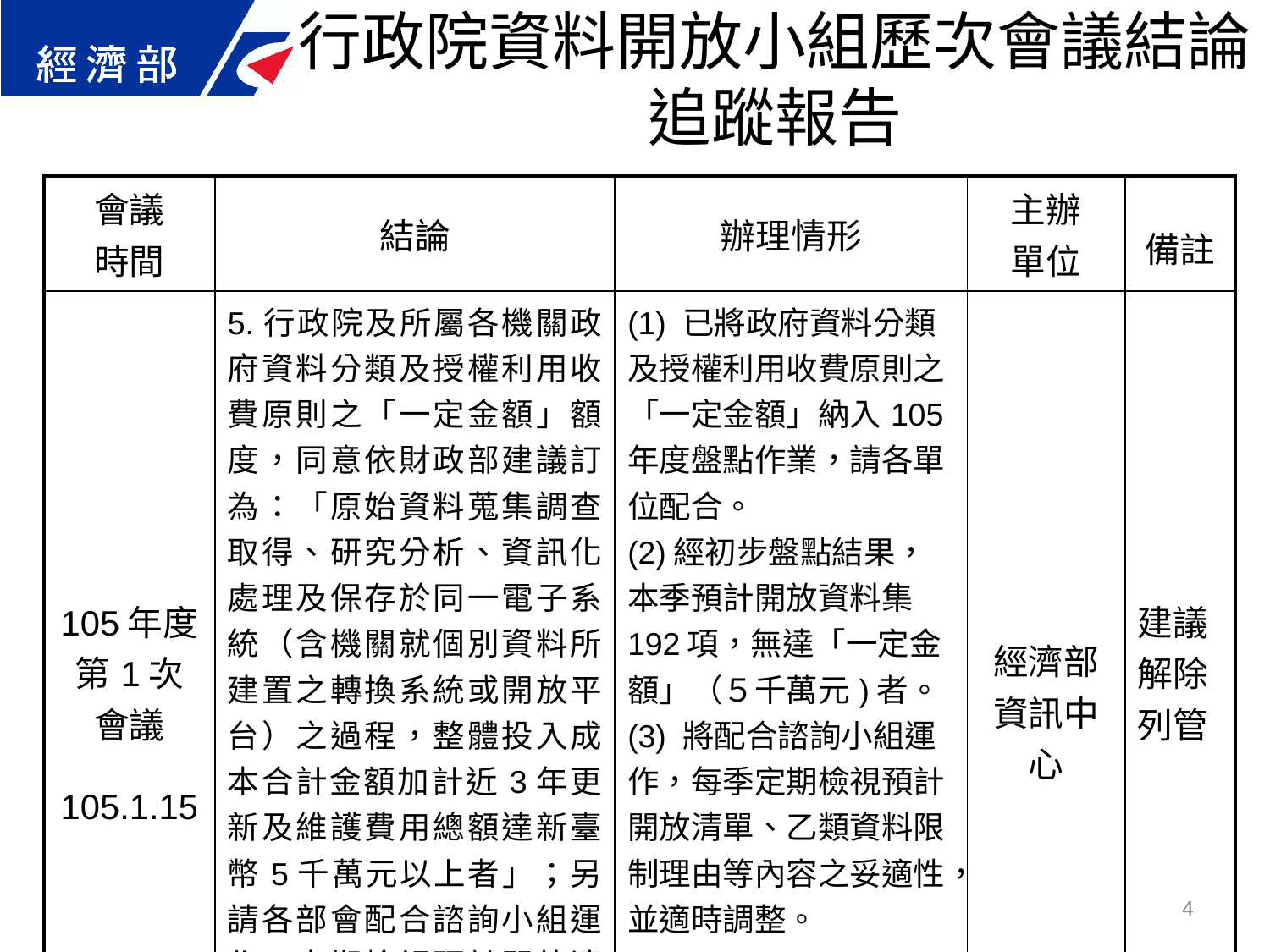

行政院資料開放小組歷次會議結論追蹤報告
| 會議 時間 | 結論 | 辦理情形 | 主辦 單位 | 備註 |
| --- | --- | --- | --- | --- |
| 105年度第1次 會議 105.1.15 | 5.行政院及所屬各機關政府資料分類及授權利用收費原則之「一定金額」額度，同意依財政部建議訂為：「原始資料蒐集調查取得、研究分析、資訊化處理及保存於同一電子系統（含機關就個別資料所建置之轉換系統或開放平台）之過程，整體投入成本合計金額加計近3年更新及維護費用總額達新臺幣5千萬元以上者」；另請各部會配合諮詢小組運作，定期檢視預計開放清單、乙類資料限制理由等內容之妥適性，並適時調整。 | (1) 已將政府資料分類及授權利用收費原則之「一定金額」納入105年度盤點作業，請各單位配合。 (2)經初步盤點結果，本季預計開放資料集192項，無達「一定金額」（５千萬元)者。 (3) 將配合諮詢小組運作，每季定期檢視預計開放清單、乙類資料限制理由等內容之妥適性，並適時調整。 | 經濟部資訊中心 | 建議解除列管 |
4